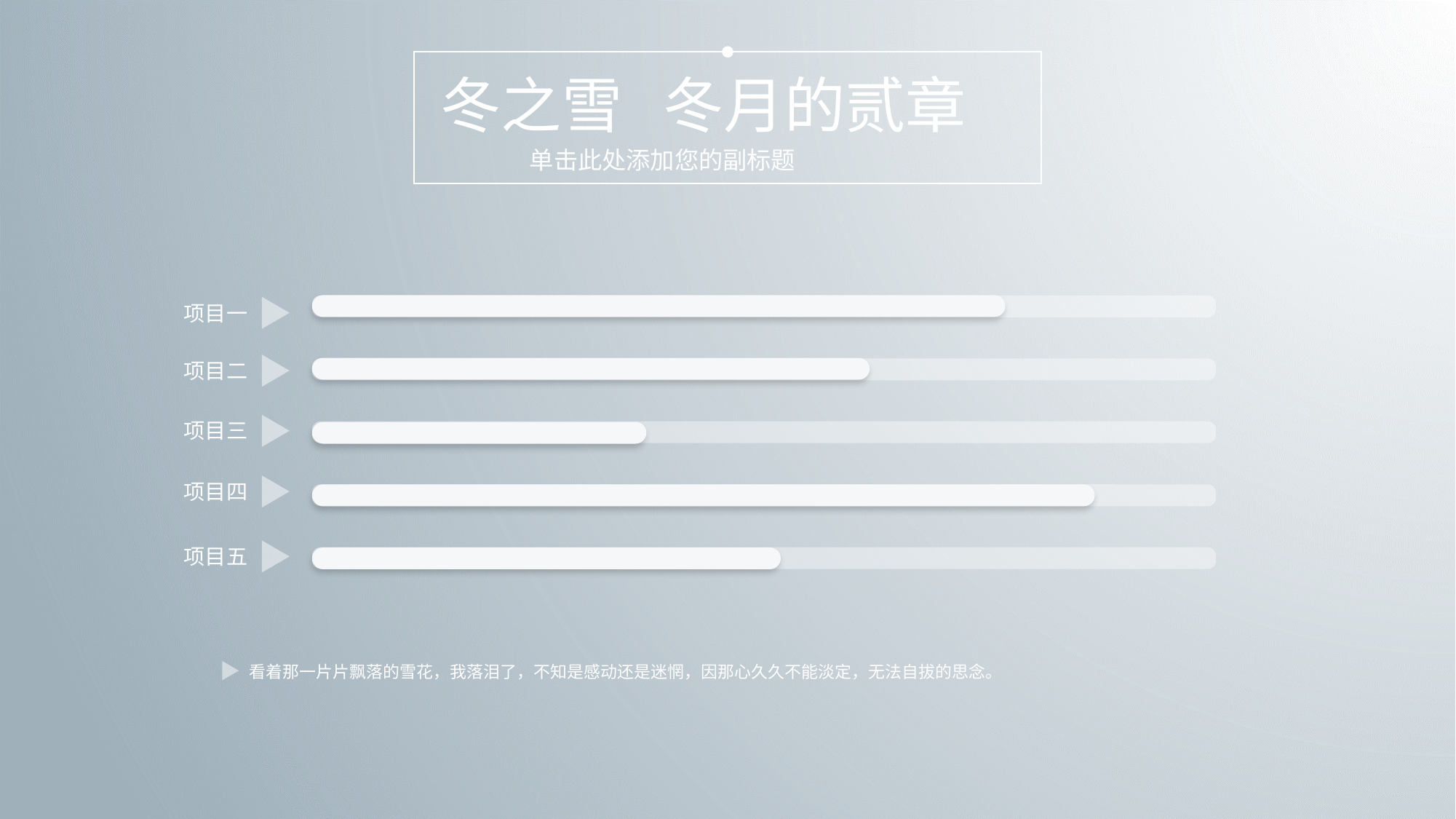

冬之雪   冬月的贰章
单击此处添加您的副标题
项目一

项目二

项目三

项目四

项目五

看着那一片片飘落的雪花，我落泪了，不知是感动还是迷惘，因那心久久不能淡定，无法自拔的思念。